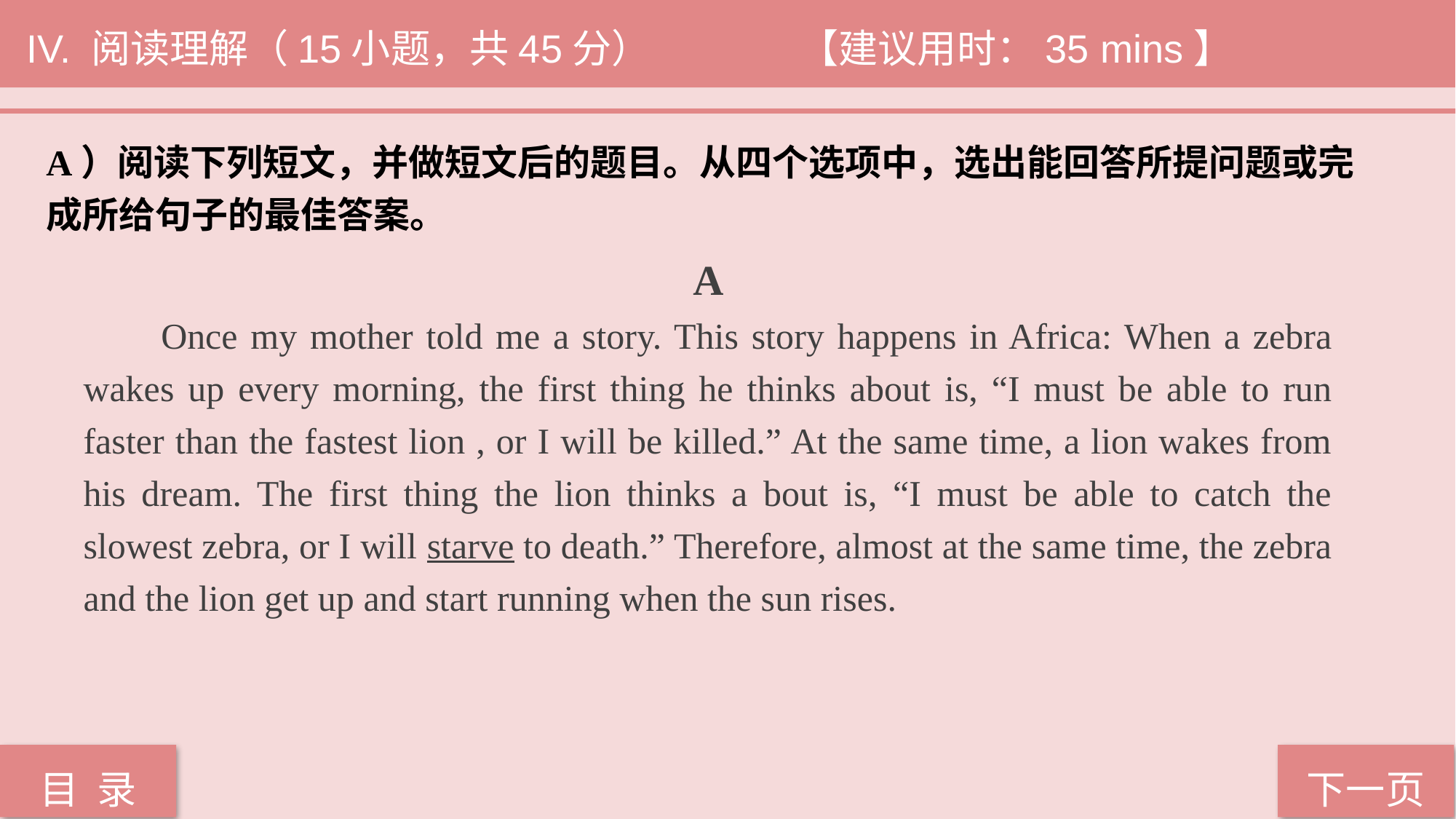

IV. 阅读理解（15小题，共45分） 		 【建议用时：35 mins】
A）阅读下列短文，并做短文后的题目。从四个选项中，选出能回答所提问题或完
成所给句子的最佳答案。
                                                                   A
      Once my mother told me a story. This story happens in Africa: When a zebra wakes up every morning, the first thing he thinks about is, “I must be able to run faster than the fastest lion , or I will be killed.” At the same time, a lion wakes from his dream. The first thing the lion thinks a bout is, “I must be able to catch the slowest zebra, or I will starve to death.” Therefore, almost at the same time, the zebra and the lion get up and start running when the sun rises.